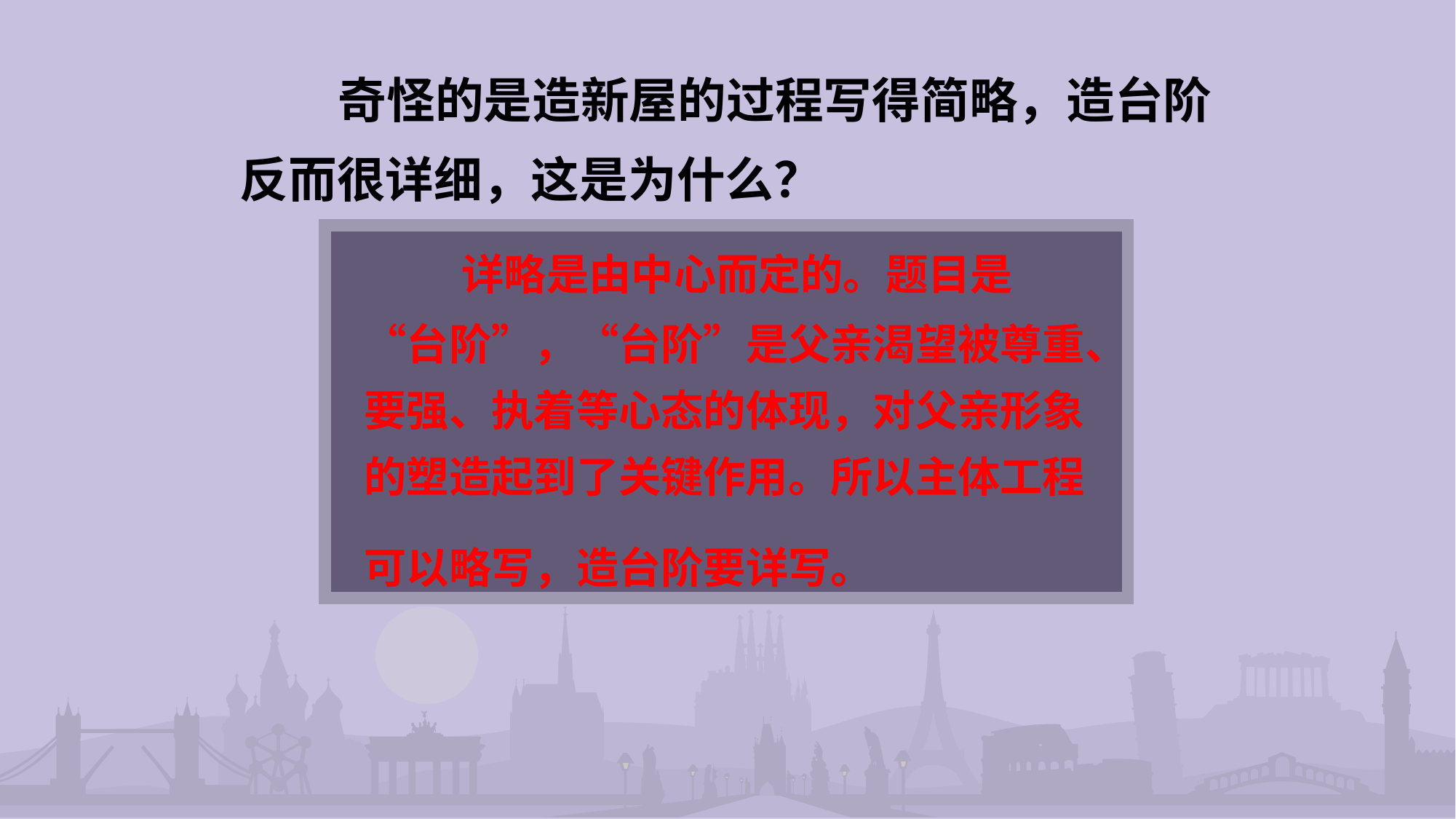

奇怪的是造新屋的过程写得简略，造台阶反而很详细，这是为什么？
      详略是由中心而定的。题目是“台阶”，“台阶”是父亲渴望被尊重、要强、执着等心态的体现，对父亲形象的塑造起到了关键作用。所以主体工程可以略写，造台阶要详写。